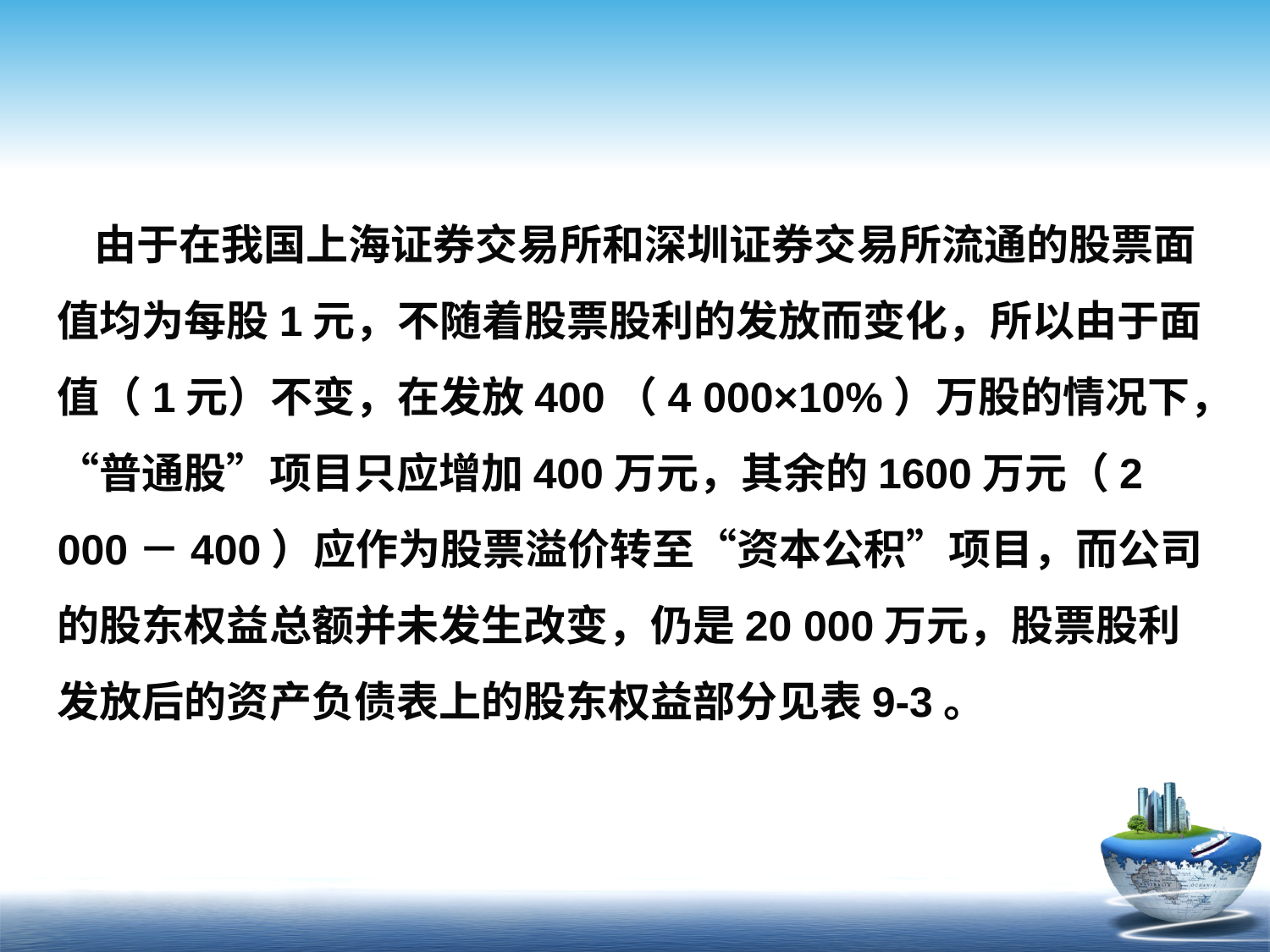

由于在我国上海证券交易所和深圳证券交易所流通的股票面值均为每股1元，不随着股票股利的发放而变化，所以由于面值（1元）不变，在发放400（4 000×10%）万股的情况下，“普通股”项目只应增加400万元，其余的1600万元（2 000－400）应作为股票溢价转至“资本公积”项目，而公司的股东权益总额并未发生改变，仍是20 000万元，股票股利发放后的资产负债表上的股东权益部分见表9-3。